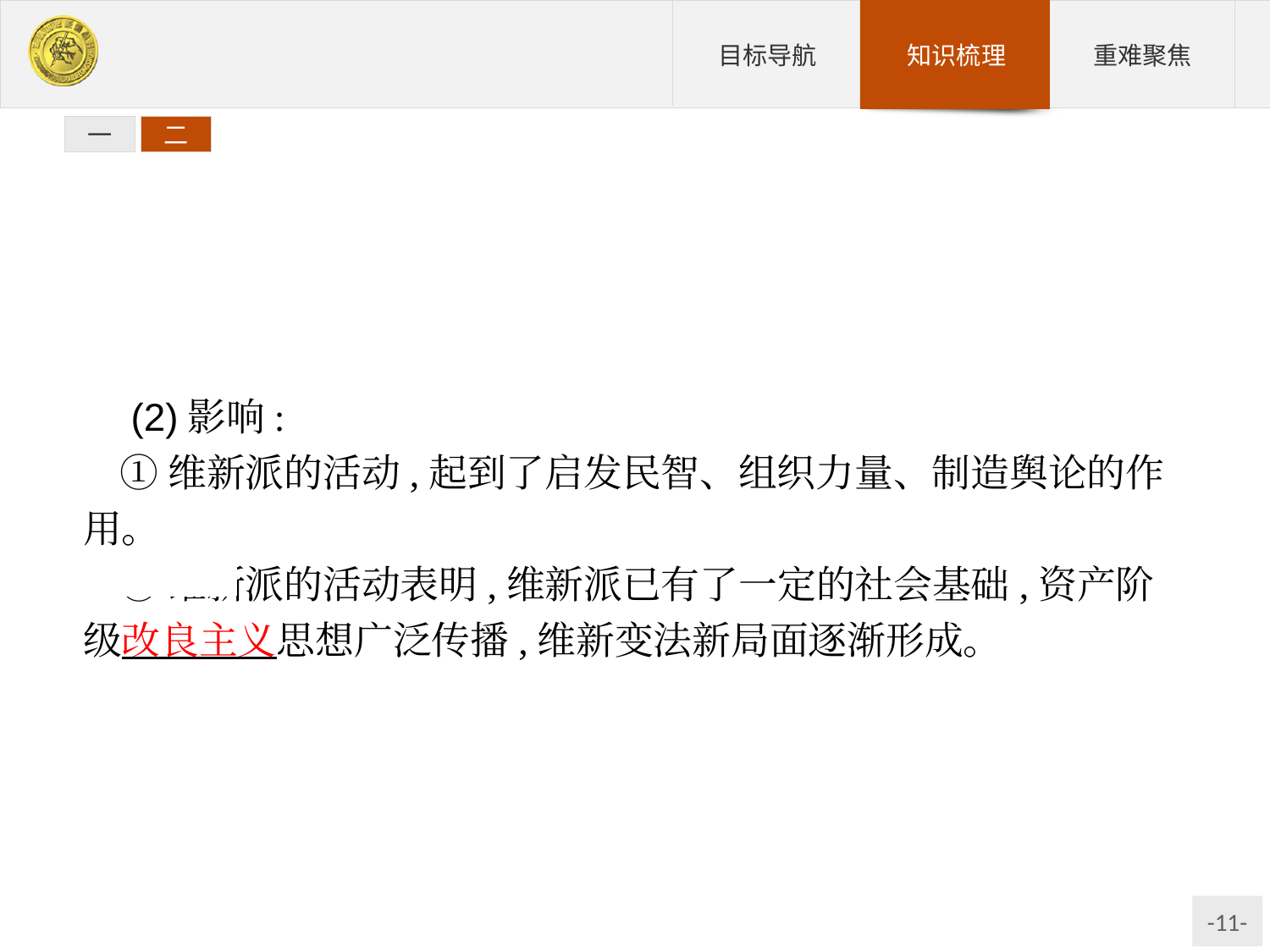

一
二
 (2)影响:
①维新派的活动,起到了启发民智、组织力量、制造舆论的作用。
②维新派的活动表明,维新派已有了一定的社会基础,资产阶级改良主义思想广泛传播,维新变法新局面逐渐形成。